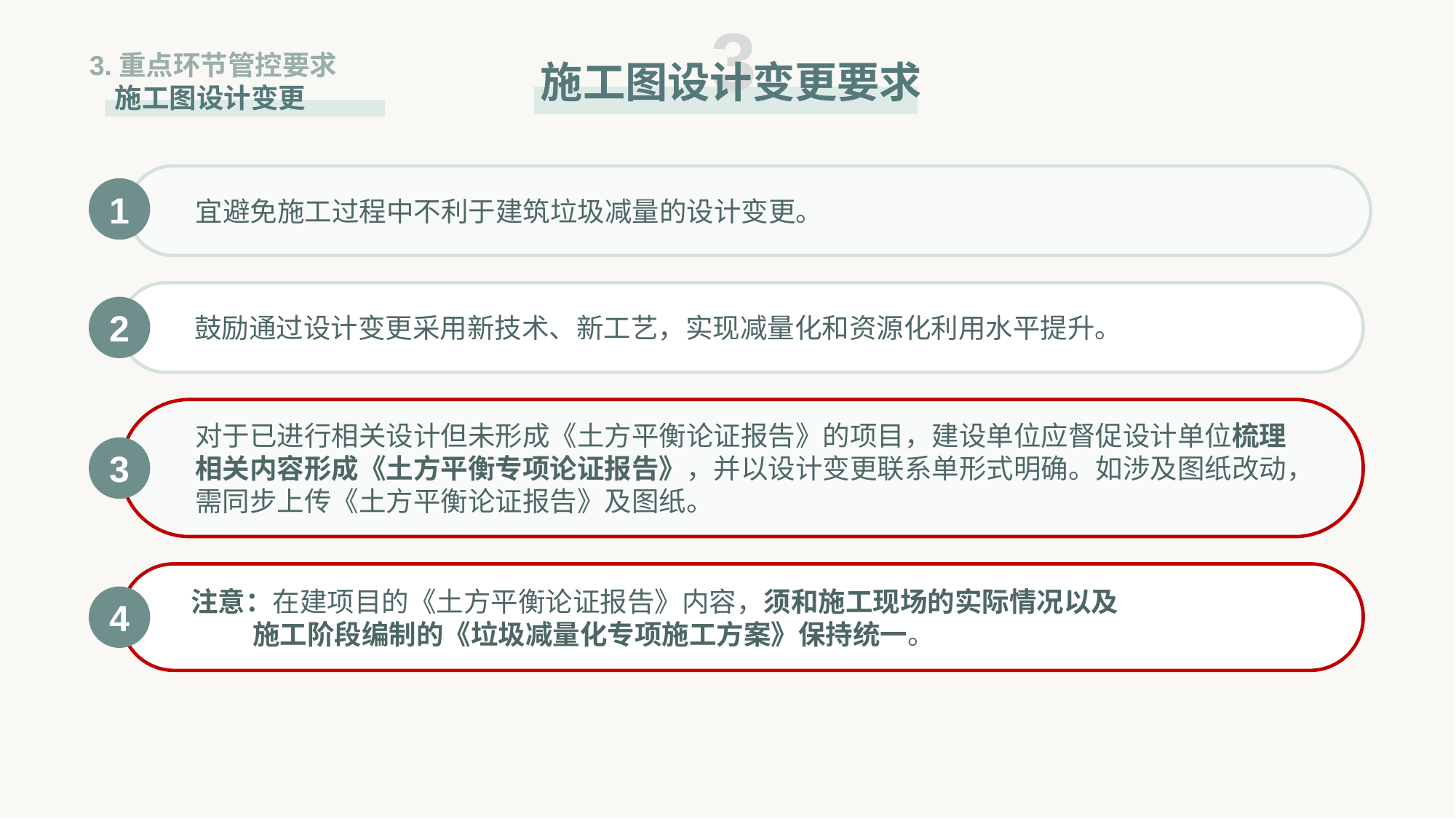

3

施工图设计变更要求
3.重点环节管控要求
   施工图设计变更

      宜避免施工过程中不利于建筑垃圾减量的设计变更。
1
       鼓励通过设计变更采用新技术、新工艺，实现减量化和资源化利用水平提升。
2
      对于已进行相关设计但未形成《土方平衡论证报告》的项目，建设单位应督促设计单位梳理
      相关内容形成《土方平衡专项论证报告》，并以设计变更联系单形式明确。如涉及图纸改动，
      需同步上传《土方平衡论证报告》及图纸。
3
      注意：在建项目的《土方平衡论证报告》内容，须和施工现场的实际情况以及
                施工阶段编制的《垃圾减量化专项施工方案》保持统一。
4